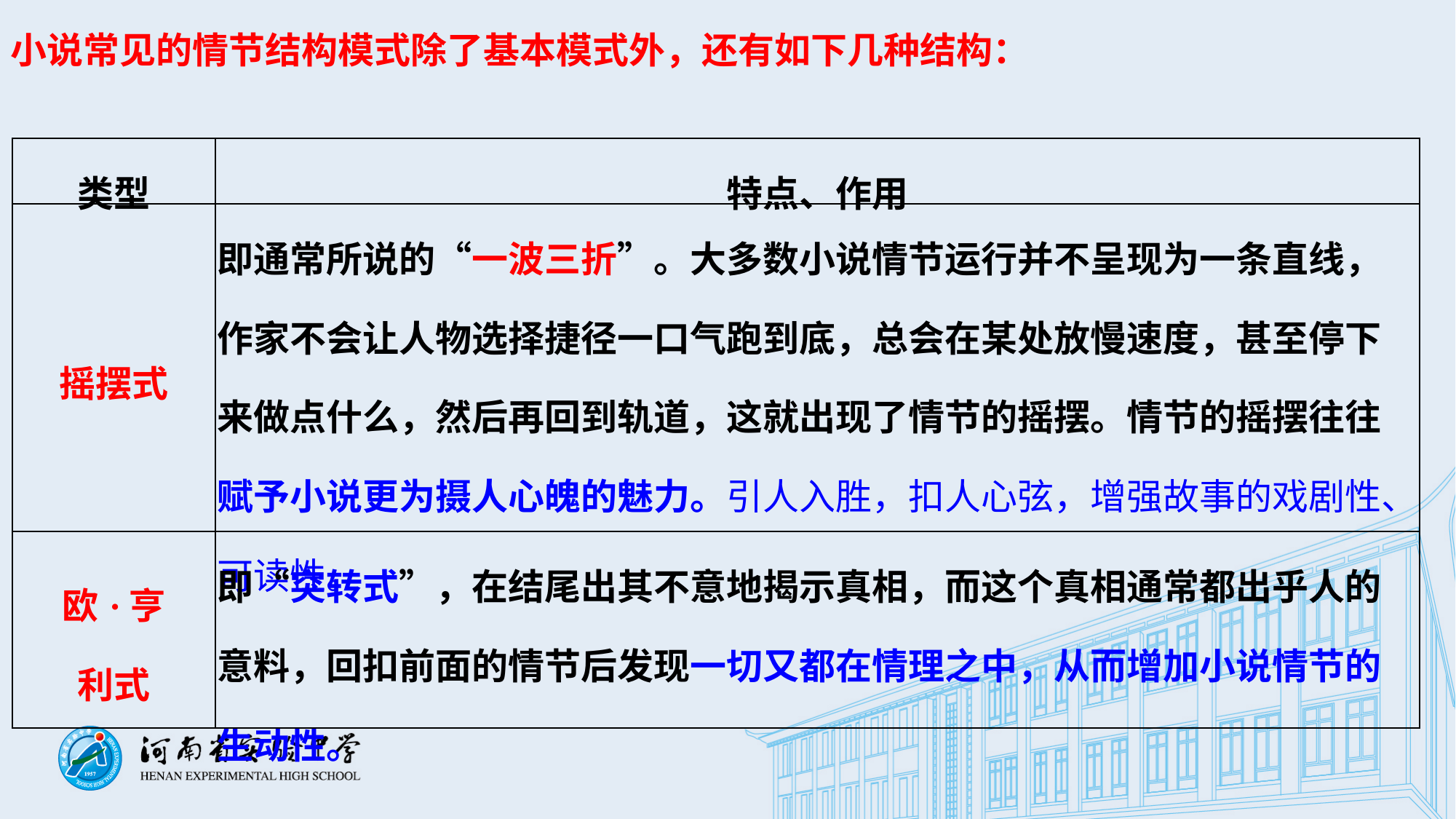

小说常见的情节结构模式除了基本模式外，还有如下几种结构：
| 类型 | 特点、作用 |
| --- | --- |
| 摇摆式 | 即通常所说的“一波三折”。大多数小说情节运行并不呈现为一条直线，作家不会让人物选择捷径一口气跑到底，总会在某处放慢速度，甚至停下来做点什么，然后再回到轨道，这就出现了情节的摇摆。情节的摇摆往往赋予小说更为摄人心魄的魅力。引人入胜，扣人心弦，增强故事的戏剧性、可读性。 |
| 欧·亨 利式 | 即“突转式”，在结尾出其不意地揭示真相，而这个真相通常都出乎人的意料，回扣前面的情节后发现一切又都在情理之中，从而增加小说情节的生动性。 |